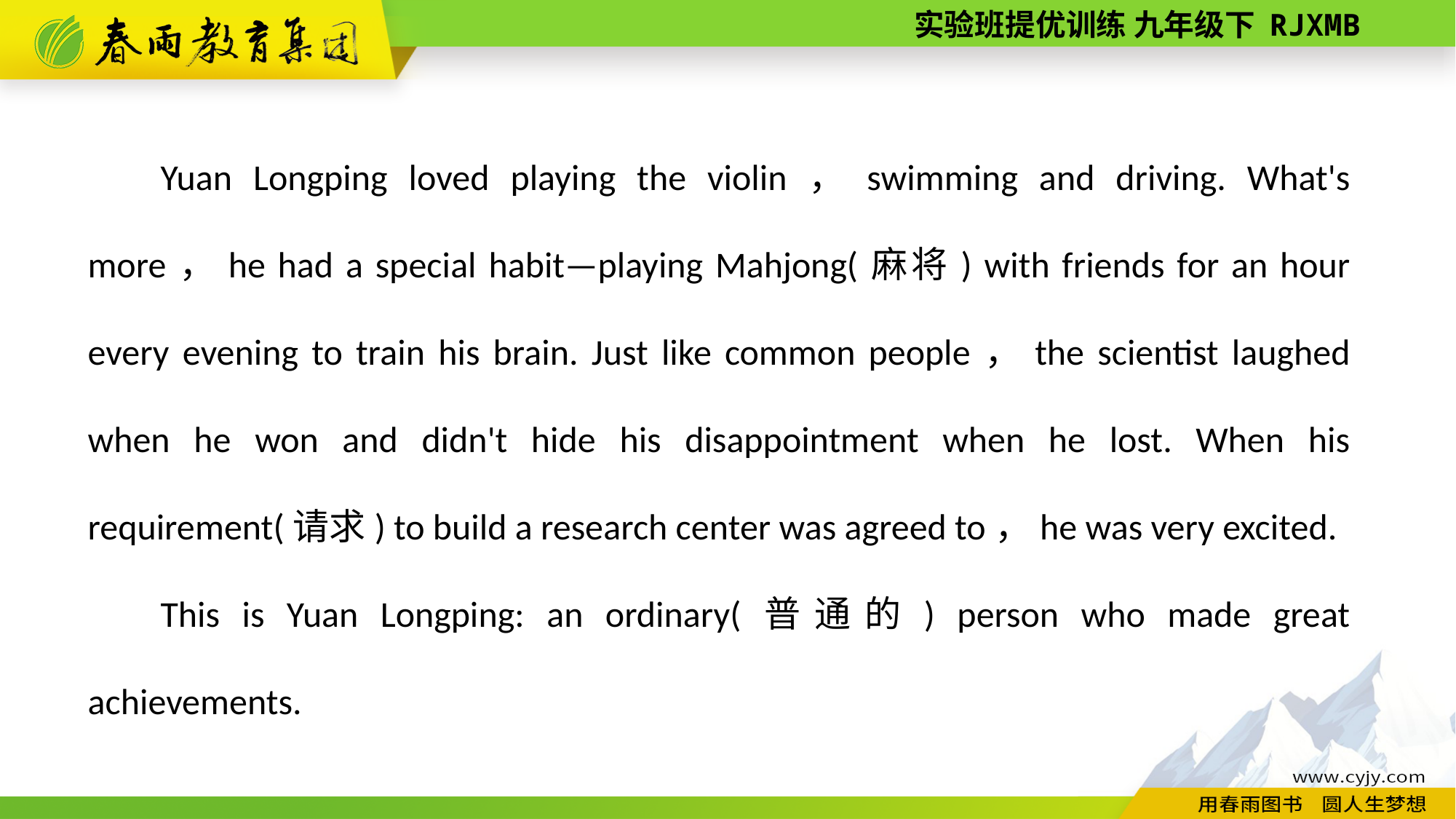

Yuan Longping loved playing the violin，swimming and driving. What's more，he had a special habit—playing Mahjong(麻将) with friends for an hour every evening to train his brain. Just like common people，the scientist laughed when he won and didn't hide his disappointment when he lost. When his requirement(请求) to build a research center was agreed to，he was very excited.
This is Yuan Longping: an ordinary(普通的) person who made great achievements.